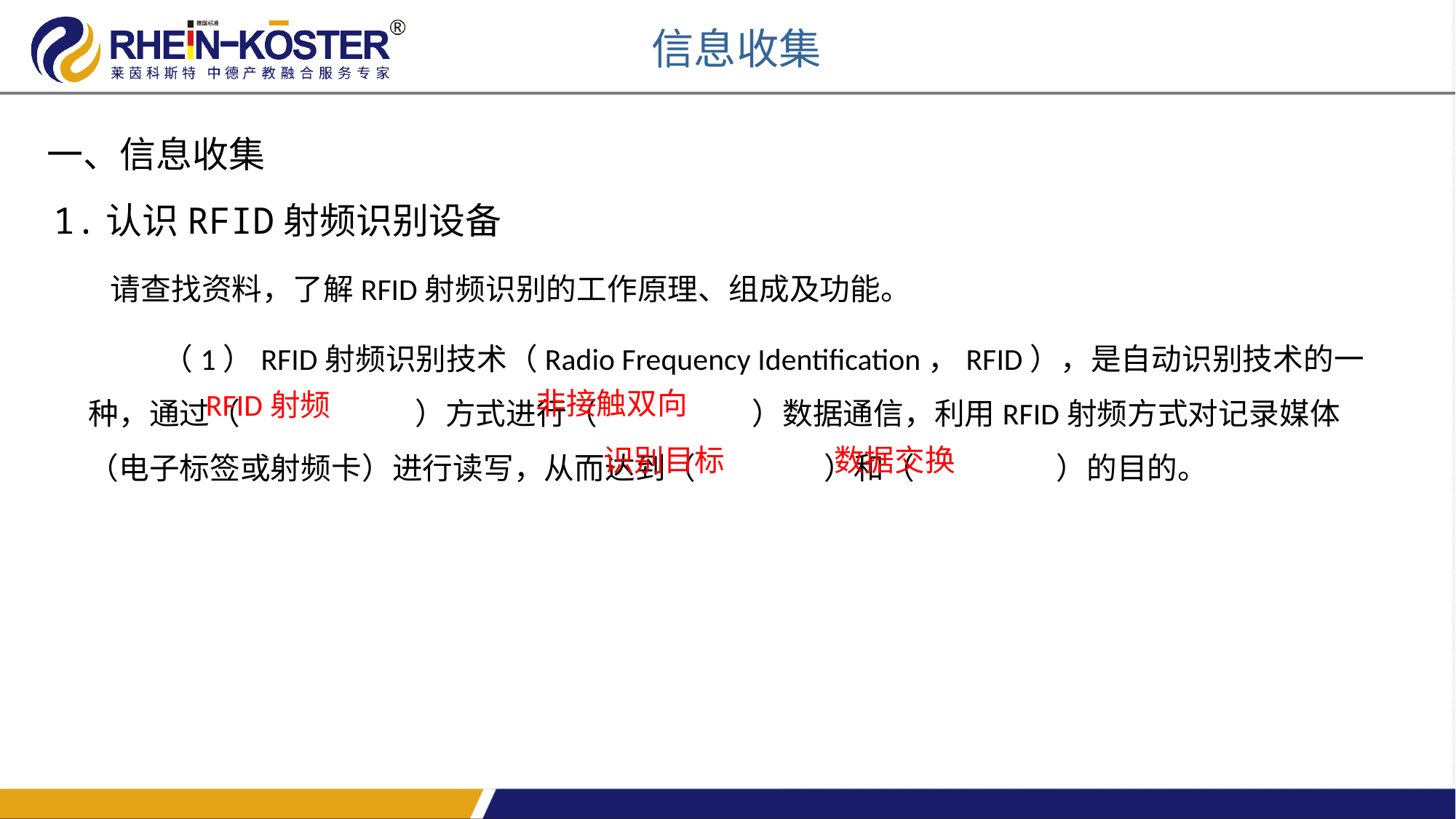

信息收集
一、信息收集
1.认识RFID射频识别设备
请查找资料，了解RFID射频识别的工作原理、组成及功能。
          （1）RFID射频识别技术（Radio Frequency Identification，RFID），是自动识别技术的一种，通过（                          ）方式进行（                       ）数据通信，利用RFID射频方式对记录媒体（电子标签或射频卡）进行读写，从而达到（                   ）和（                     ）的目的。
非接触双向
RFID射频
识别目标
数据交换